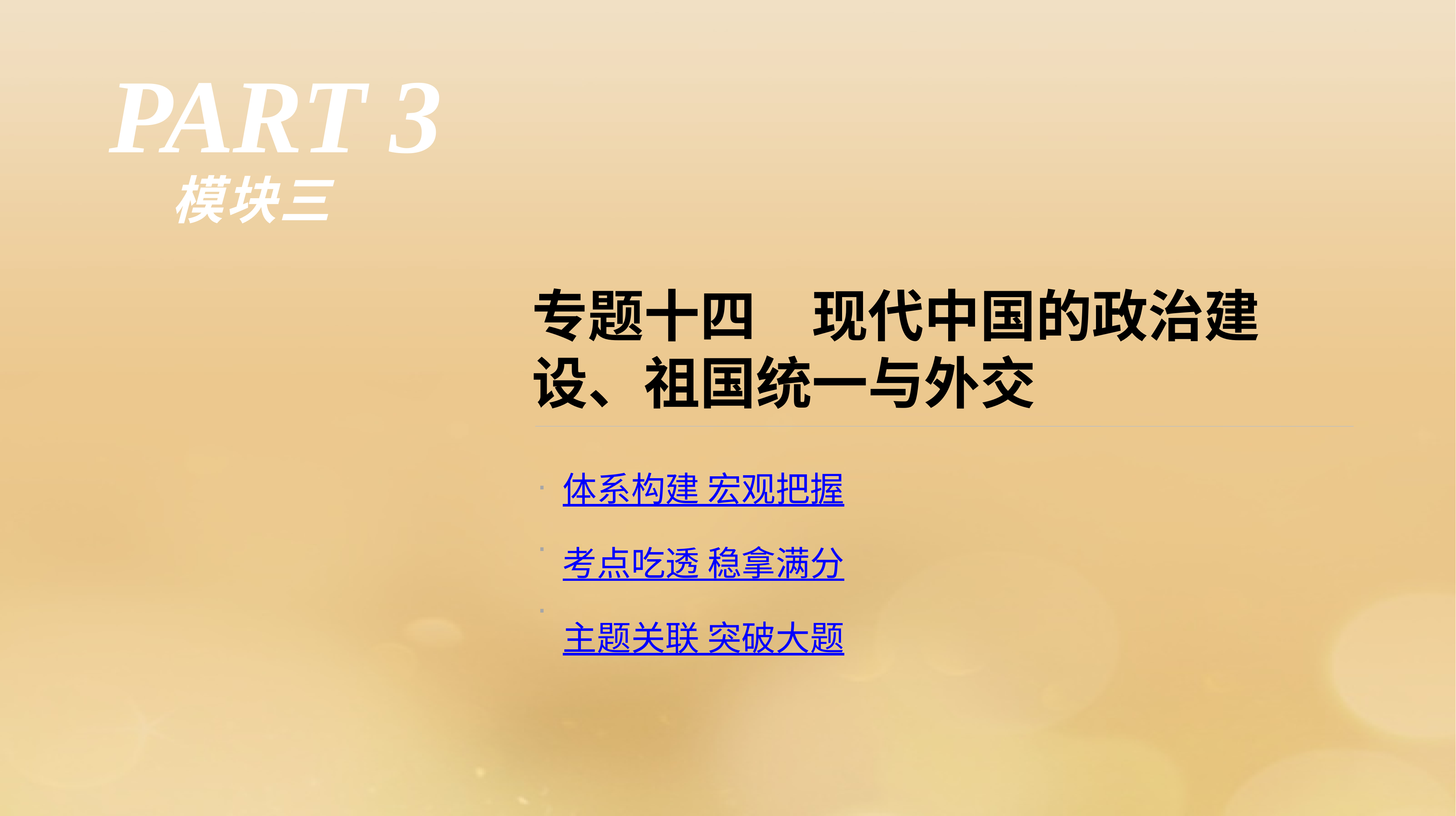

PART 3
模块三
专题十四　现代中国的政治建设、祖国统一与外交
·
·
·
体系构建 宏观把握
考点吃透 稳拿满分
主题关联 突破大题